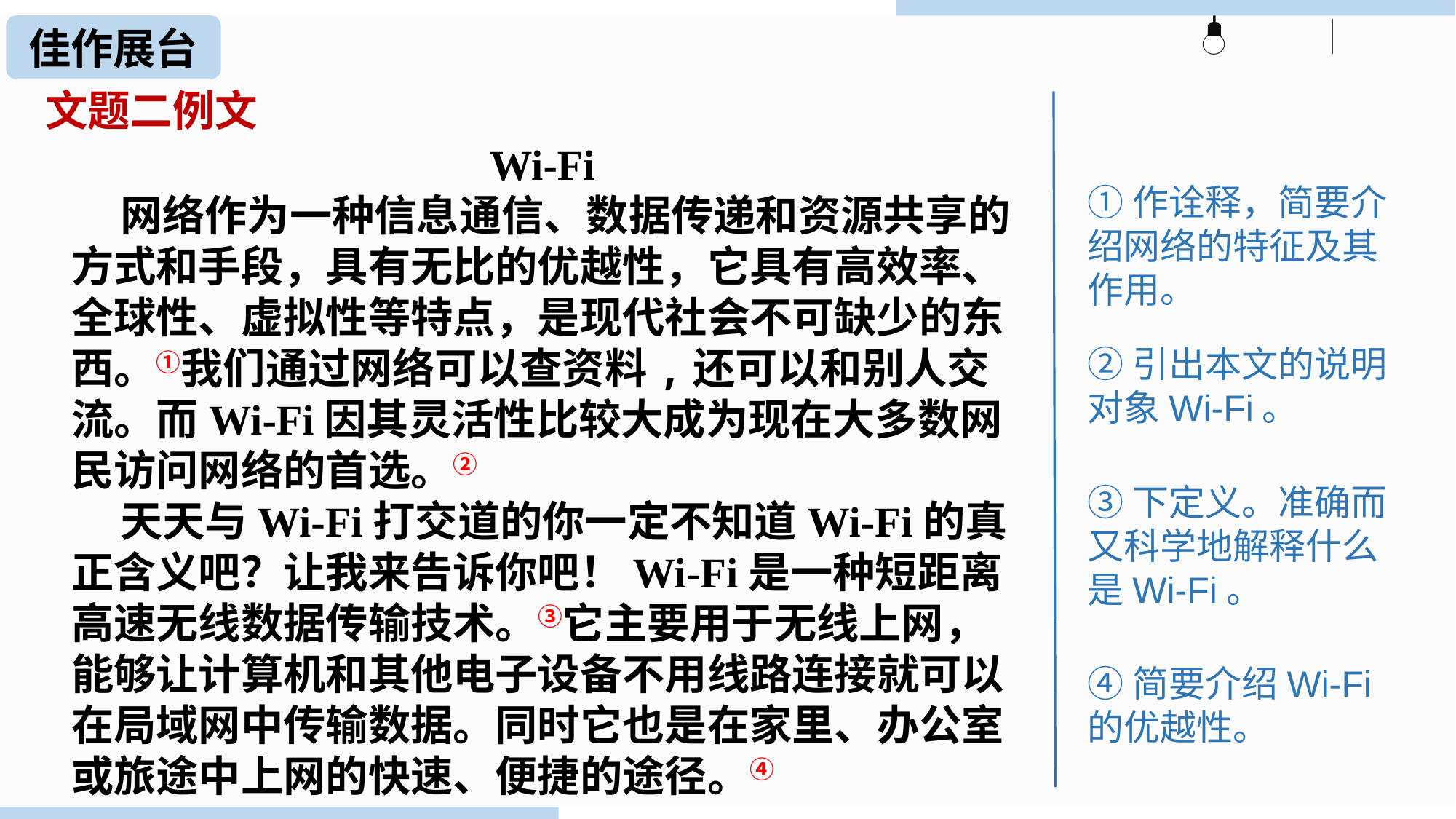

佳作展台
文题二例文
Wi-Fi
    网络作为一种信息通信、数据传递和资源共享的方式和手段，具有无比的优越性，它具有高效率、全球性、虚拟性等特点，是现代社会不可缺少的东西。①我们通过网络可以查资料,还可以和别人交流。而Wi-Fi因其灵活性比较大成为现在大多数网民访问网络的首选。②
    天天与Wi-Fi打交道的你一定不知道Wi-Fi的真正含义吧？让我来告诉你吧！Wi-Fi是一种短距离高速无线数据传输技术。③它主要用于无线上网，能够让计算机和其他电子设备不用线路连接就可以在局域网中传输数据。同时它也是在家里、办公室或旅途中上网的快速、便捷的途径。④
①作诠释，简要介绍网络的特征及其作用。
②引出本文的说明对象Wi-Fi。
③下定义。准确而又科学地解释什么是Wi-Fi。
④简要介绍Wi-Fi的优越性。